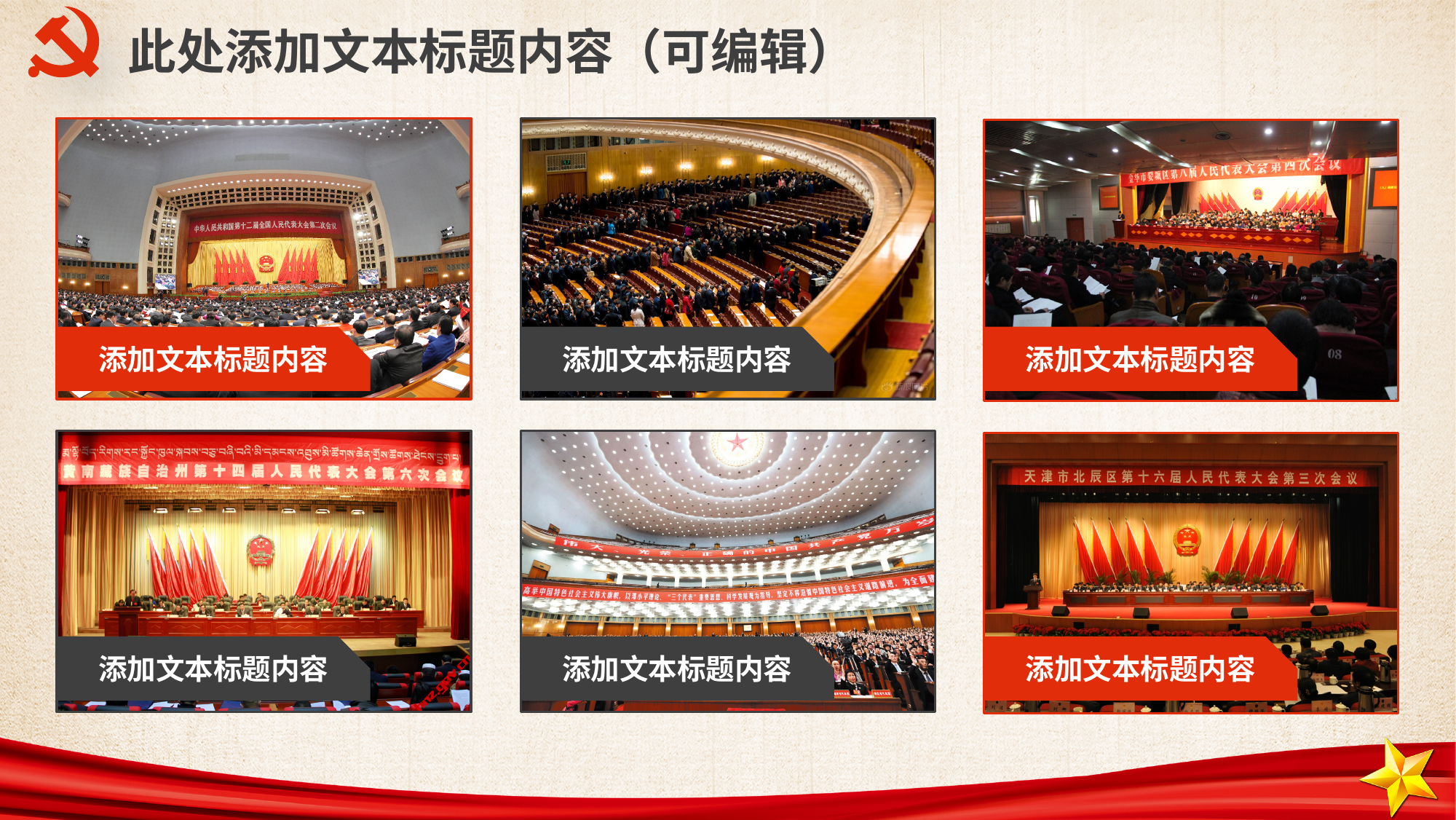

此处添加文本标题内容（可编辑）

添加文本标题内容

添加文本标题内容

添加文本标题内容

添加文本标题内容

添加文本标题内容

添加文本标题内容